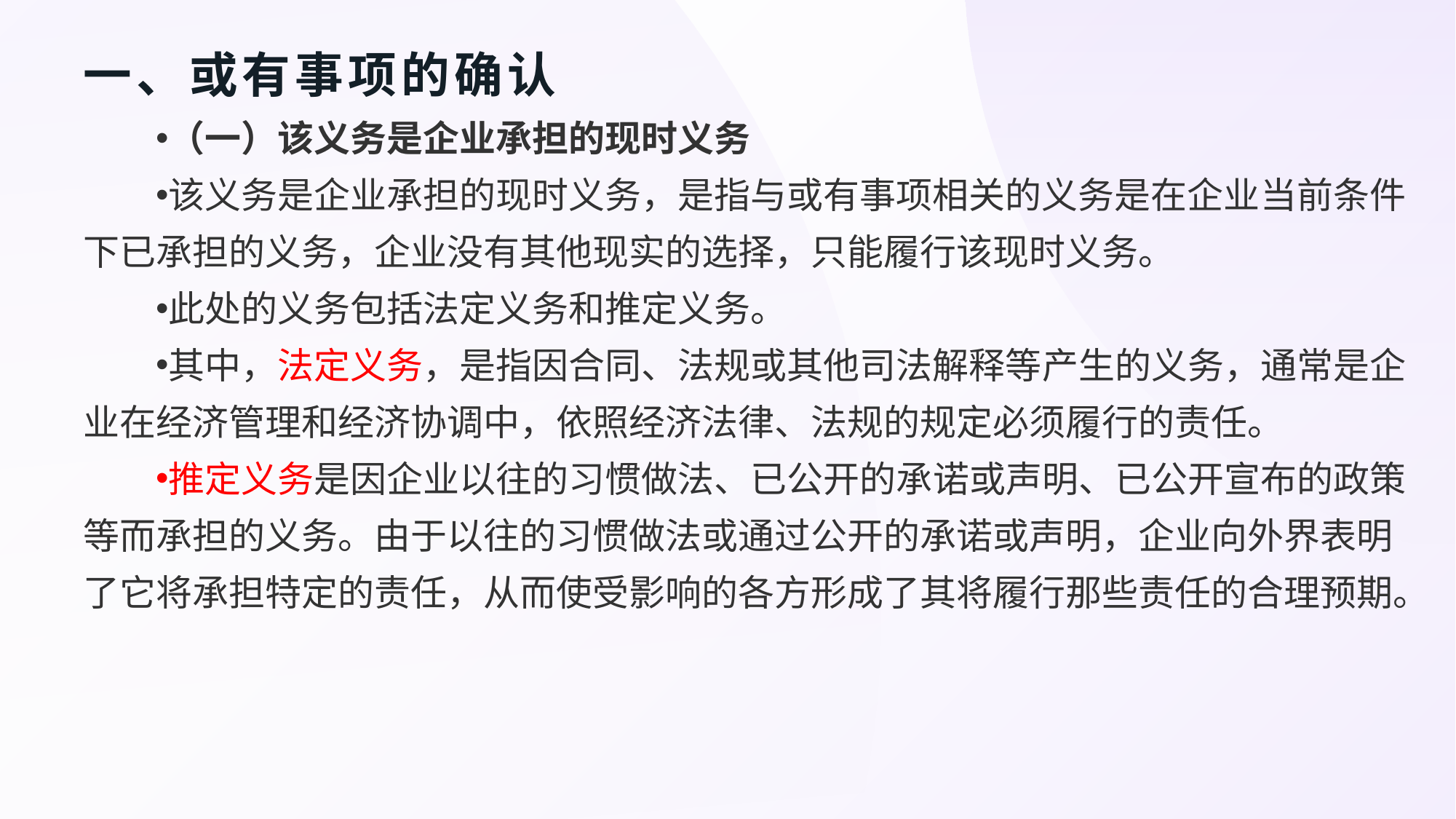

# 一、或有事项的确认
（一）该义务是企业承担的现时义务
该义务是企业承担的现时义务，是指与或有事项相关的义务是在企业当前条件下已承担的义务，企业没有其他现实的选择，只能履行该现时义务。
此处的义务包括法定义务和推定义务。
其中，法定义务，是指因合同、法规或其他司法解释等产生的义务，通常是企业在经济管理和经济协调中，依照经济法律、法规的规定必须履行的责任。
推定义务是因企业以往的习惯做法、已公开的承诺或声明、已公开宣布的政策等而承担的义务。由于以往的习惯做法或通过公开的承诺或声明，企业向外界表明了它将承担特定的责任，从而使受影响的各方形成了其将履行那些责任的合理预期。